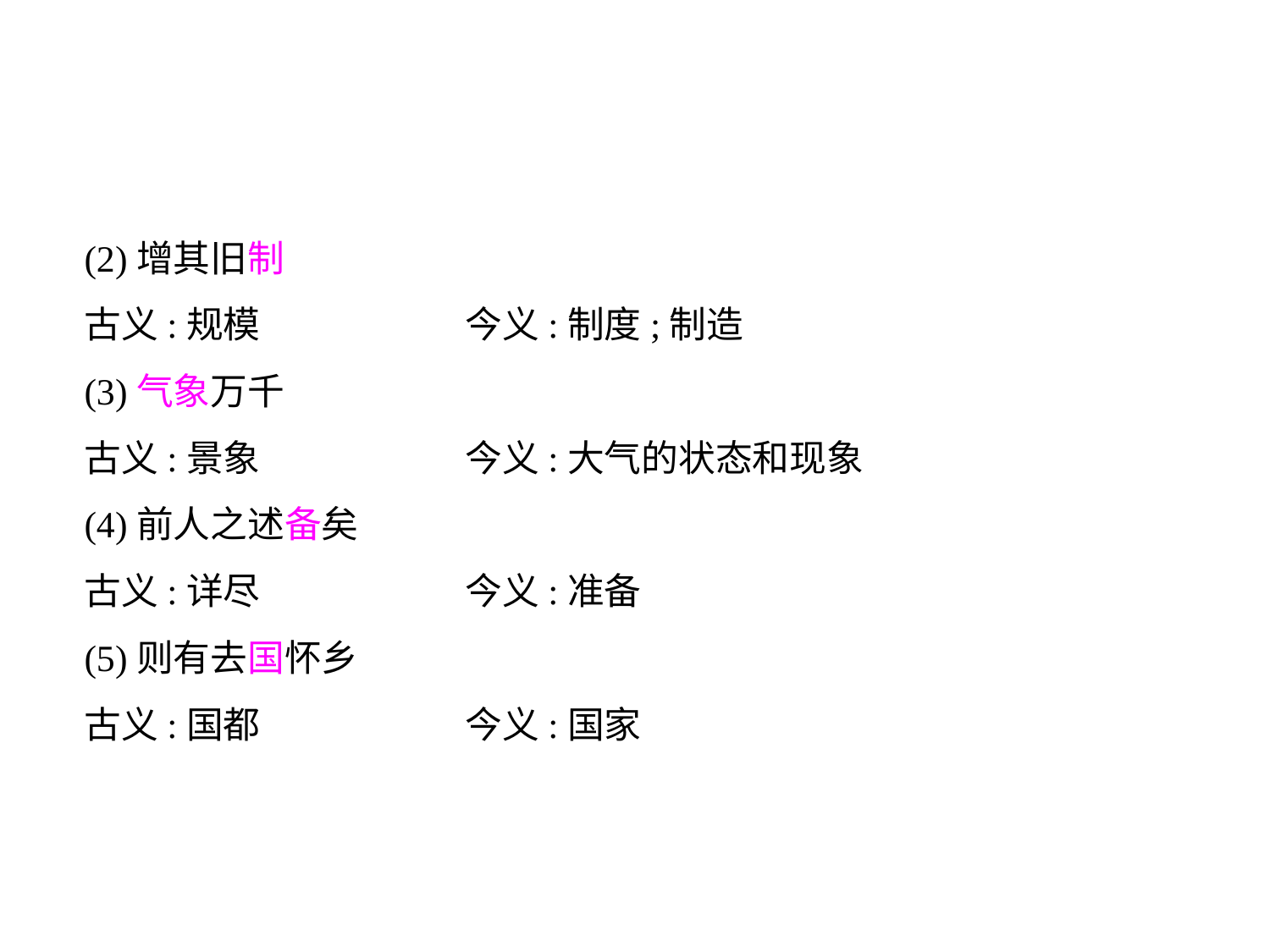

(2)增其旧制
古义:规模		今义:制度;制造
(3)气象万千
古义:景象		今义:大气的状态和现象
(4)前人之述备矣
古义:详尽		今义:准备
(5)则有去国怀乡
古义:国都		今义:国家